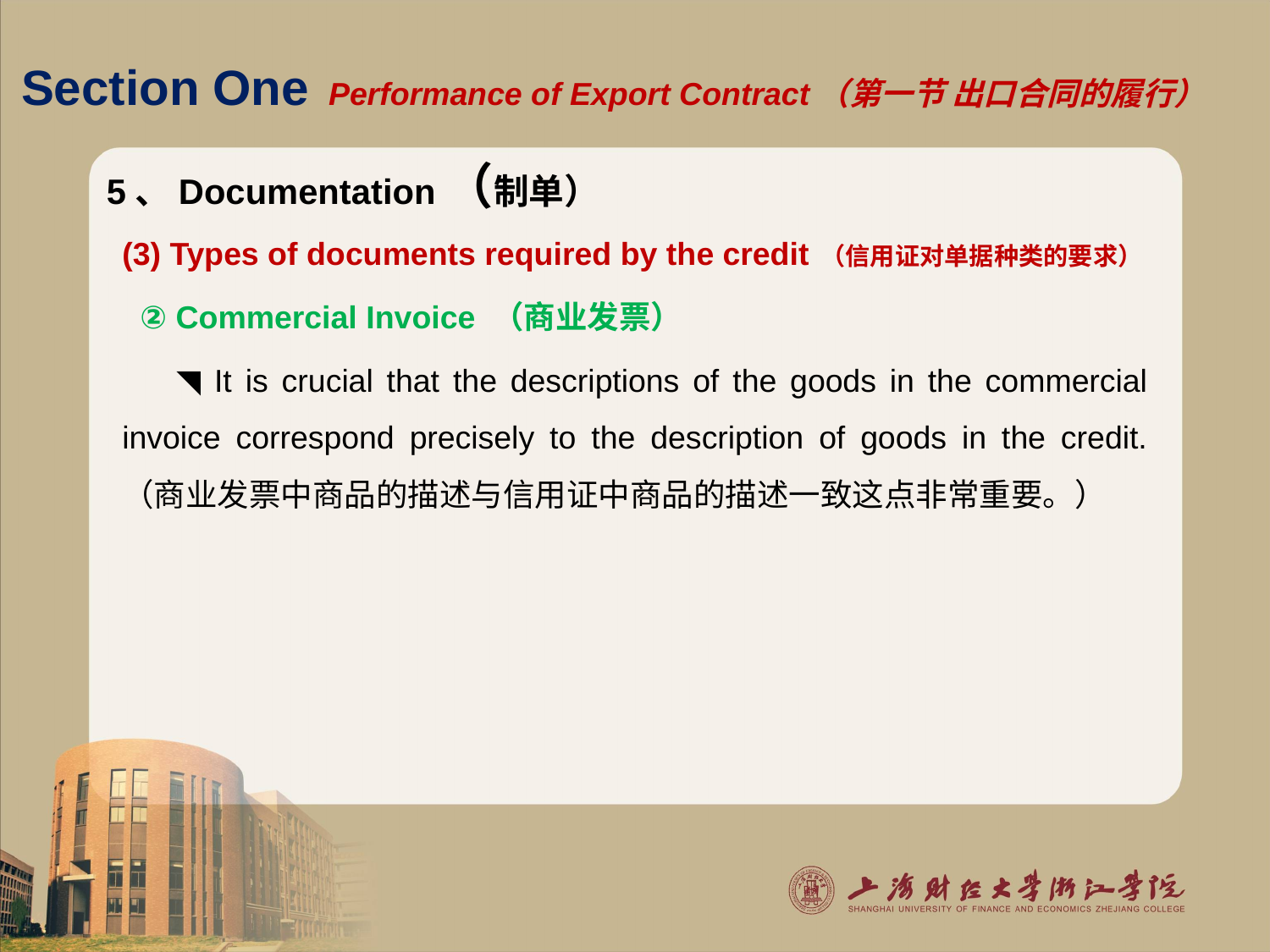

# Section One  Performance of Export Contract（第一节 出口合同的履行）
5、Documentation（制单）
(3) Types of documents required by the credit  （信用证对单据种类的要求）
  ② Commercial Invoice （商业发票）
    ◥ It is crucial that the descriptions of the goods in the commercial invoice correspond precisely to the description of goods in the credit. （商业发票中商品的描述与信用证中商品的描述一致这点非常重要。）